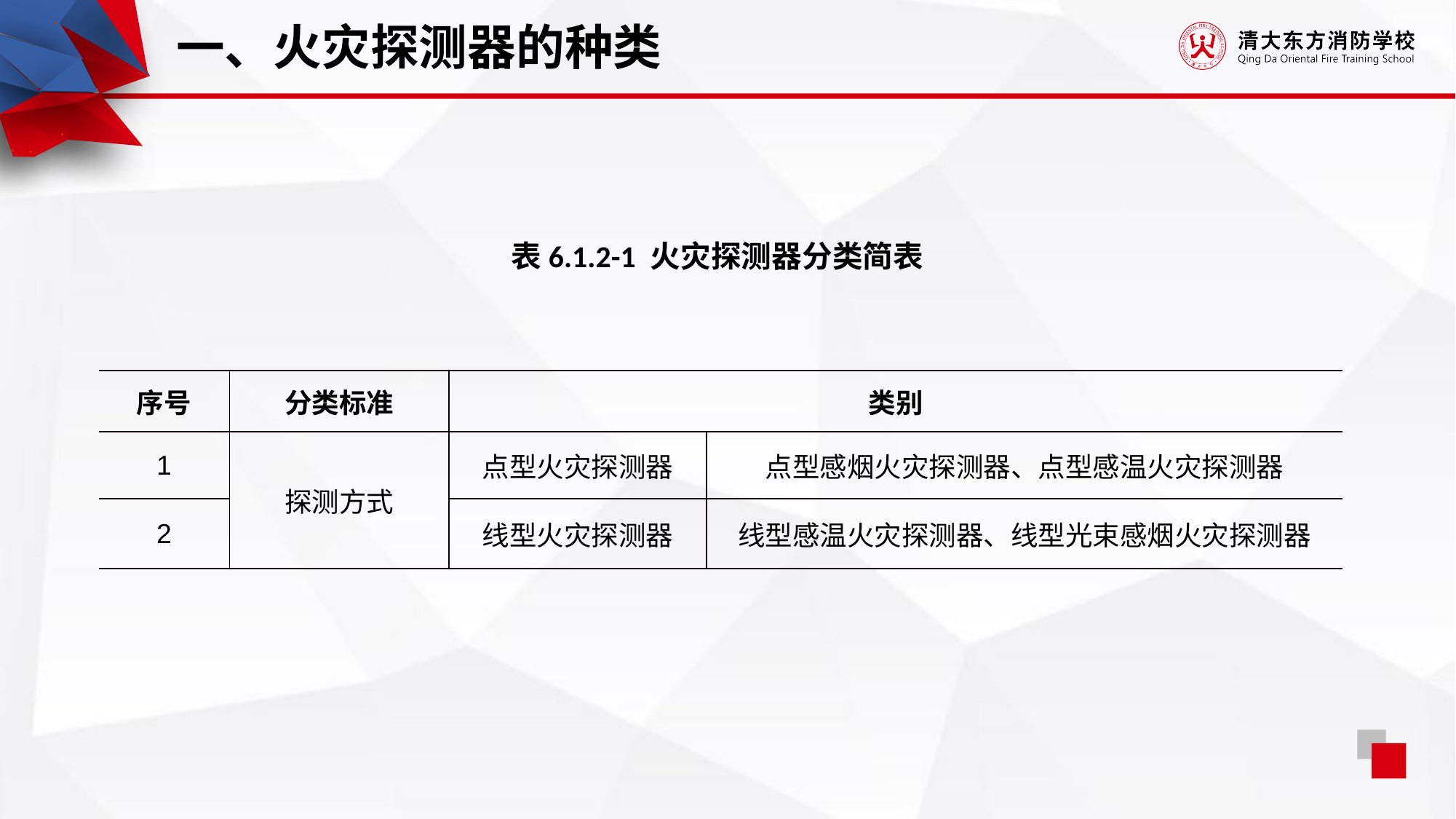

一、火灾探测器的种类

表6.1.2-1 火灾探测器分类简表
| 序号 | 分类标准 | 类别 |  |
| --- | --- | --- | --- |
| 1 | 探测方式 | 点型火灾探测器 | 点型感烟火灾探测器、点型感温火灾探测器 |
| 2 |  | 线型火灾探测器 | 线型感温火灾探测器、线型光束感烟火灾探测器 |